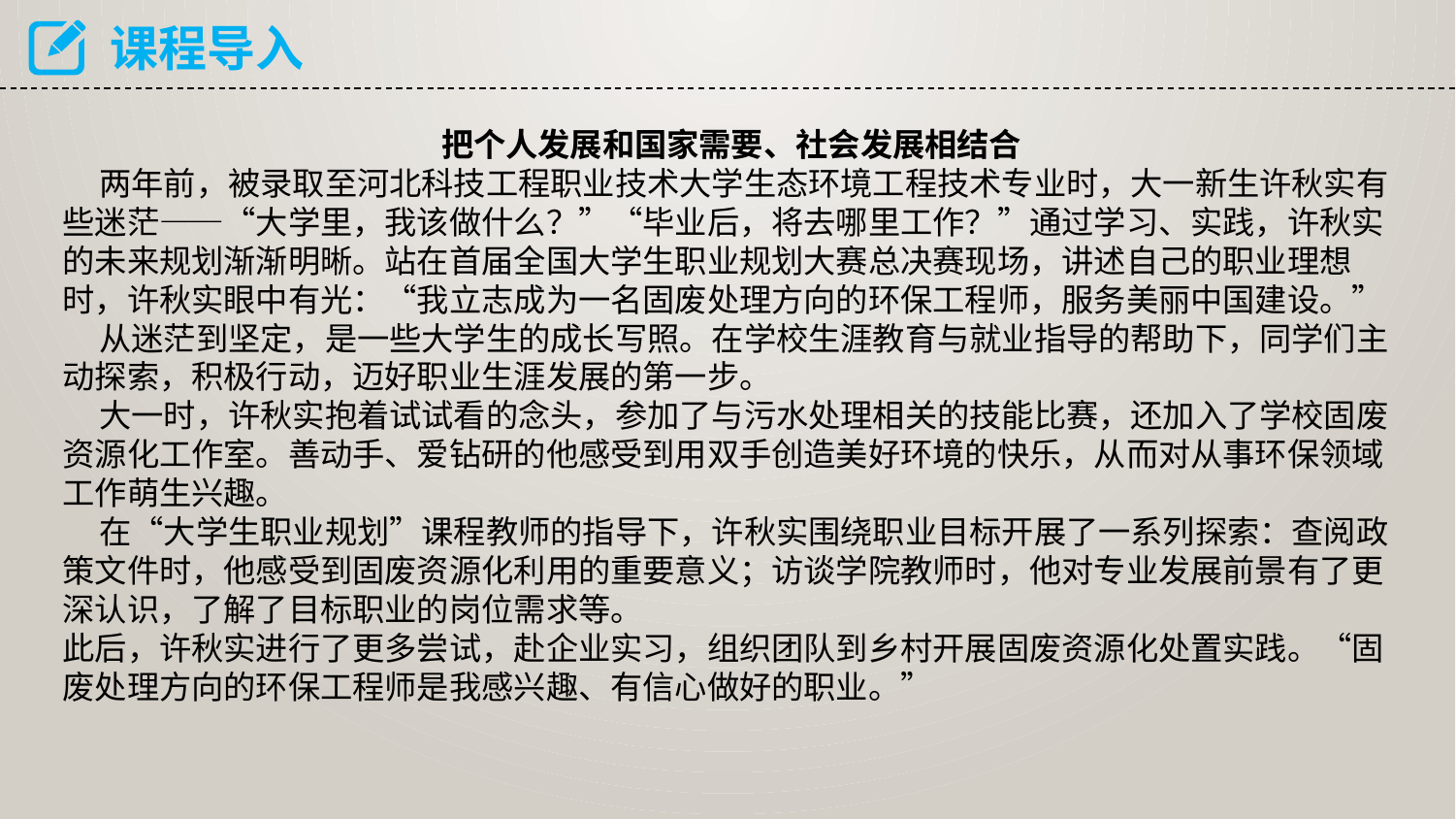

课程导入

把个人发展和国家需要、社会发展相结合
    两年前，被录取至河北科技工程职业技术大学生态环境工程技术专业时，大一新生许秋实有些迷茫——“大学里，我该做什么？”“毕业后，将去哪里工作？”通过学习、实践，许秋实的未来规划渐渐明晰。站在首届全国大学生职业规划大赛总决赛现场，讲述自己的职业理想时，许秋实眼中有光：“我立志成为一名固废处理方向的环保工程师，服务美丽中国建设。”
    从迷茫到坚定，是一些大学生的成长写照。在学校生涯教育与就业指导的帮助下，同学们主动探索，积极行动，迈好职业生涯发展的第一步。
    大一时，许秋实抱着试试看的念头，参加了与污水处理相关的技能比赛，还加入了学校固废资源化工作室。善动手、爱钻研的他感受到用双手创造美好环境的快乐，从而对从事环保领域工作萌生兴趣。
    在“大学生职业规划”课程教师的指导下，许秋实围绕职业目标开展了一系列探索：查阅政策文件时，他感受到固废资源化利用的重要意义；访谈学院教师时，他对专业发展前景有了更深认识，了解了目标职业的岗位需求等。
此后，许秋实进行了更多尝试，赴企业实习，组织团队到乡村开展固废资源化处置实践。“固
废处理方向的环保工程师是我感兴趣、有信心做好的职业。”

4